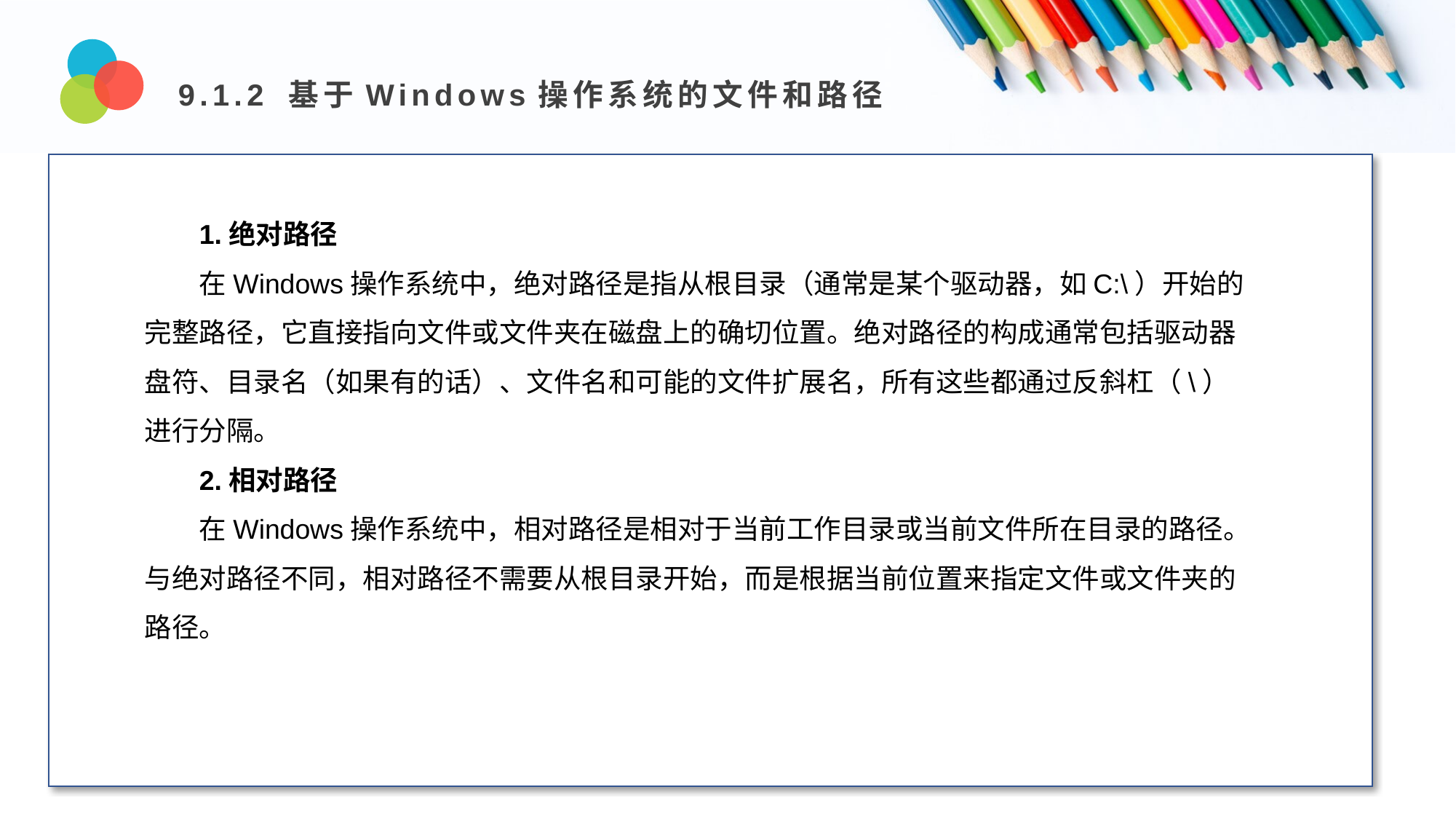

9.1.2 基于Windows操作系统的文件和路径
Design and Production
1.绝对路径
在Windows操作系统中，绝对路径是指从根目录（通常是某个驱动器，如C:\）开始的完整路径，它直接指向文件或文件夹在磁盘上的确切位置。绝对路径的构成通常包括驱动器盘符、目录名（如果有的话）、文件名和可能的文件扩展名，所有这些都通过反斜杠（\）进行分隔。
2.相对路径
在Windows操作系统中，相对路径是相对于当前工作目录或当前文件所在目录的路径。与绝对路径不同，相对路径不需要从根目录开始，而是根据当前位置来指定文件或文件夹的路径。